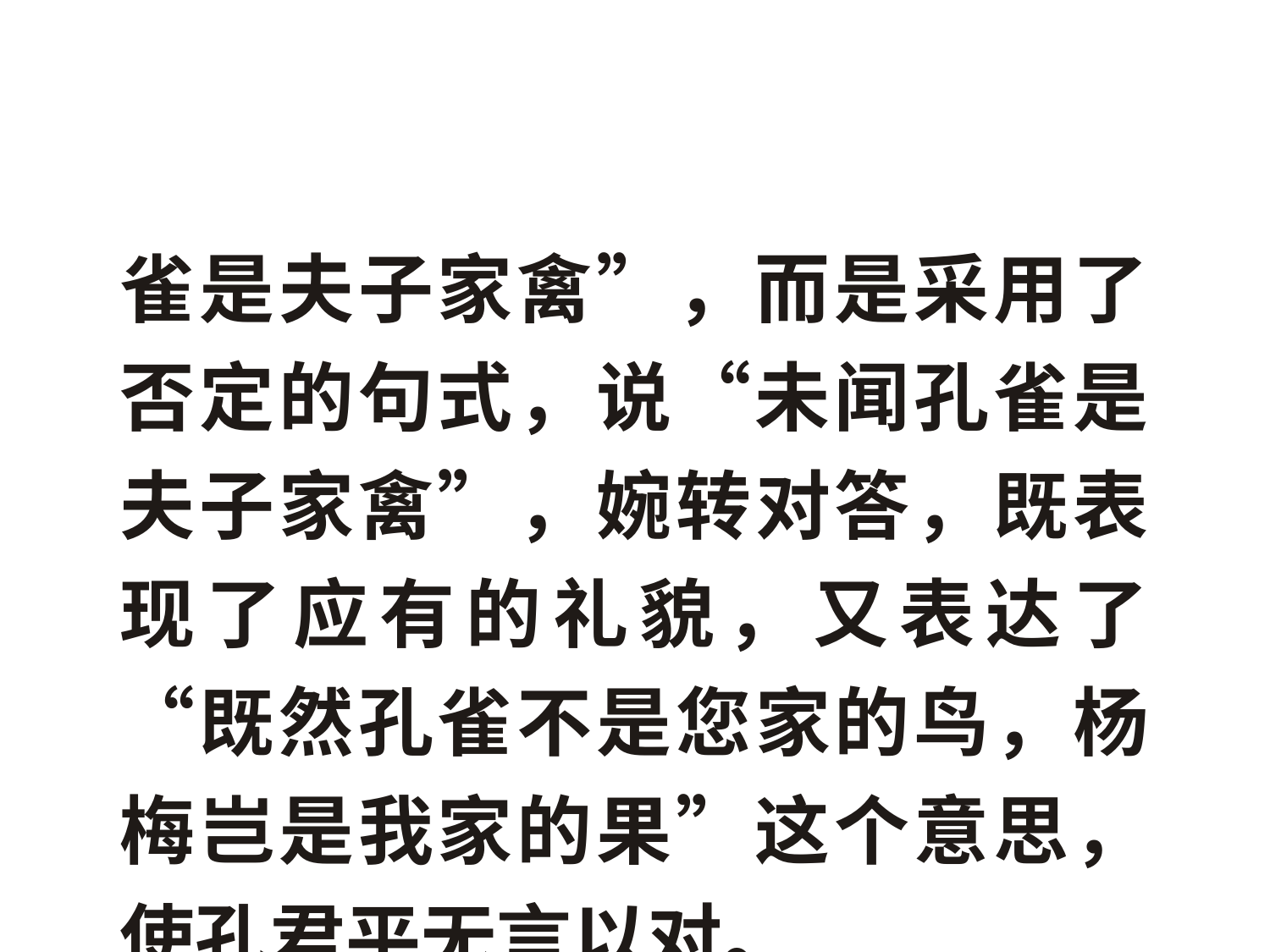

雀是夫子家禽”，而是采用了否定的句式，说“未闻孔雀是夫子家禽”，婉转对答，既表现了应有的礼貌，又表达了“既然孔雀不是您家的鸟，杨梅岂是我家的果”这个意思，使孔君平无言以对。